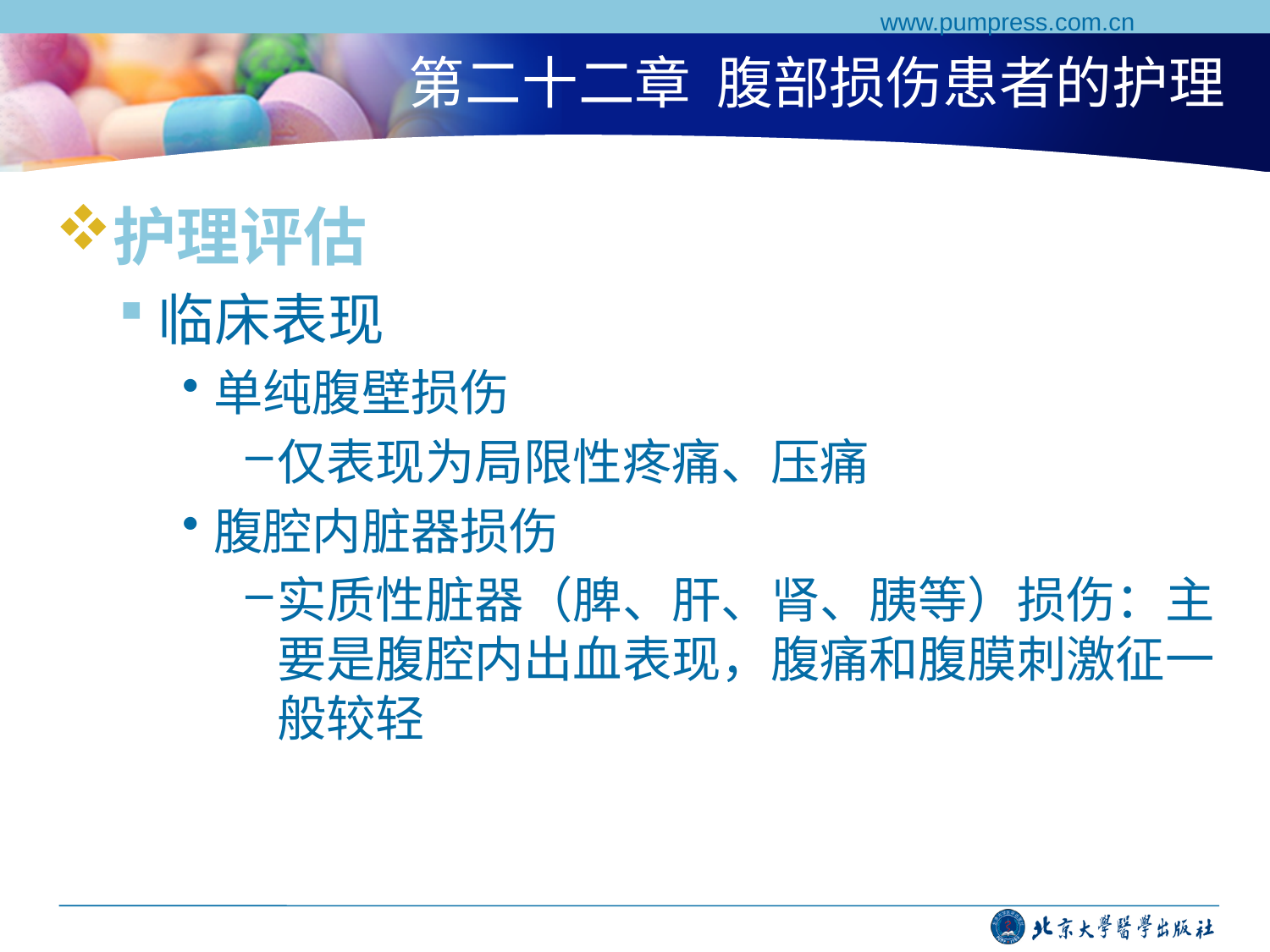

www.pumpress.com.cn
# 第二十二章  腹部损伤患者的护理
护理评估
临床表现
单纯腹壁损伤
仅表现为局限性疼痛、压痛
腹腔内脏器损伤
实质性脏器（脾、肝、肾、胰等）损伤：主要是腹腔内出血表现，腹痛和腹膜刺激征一般较轻